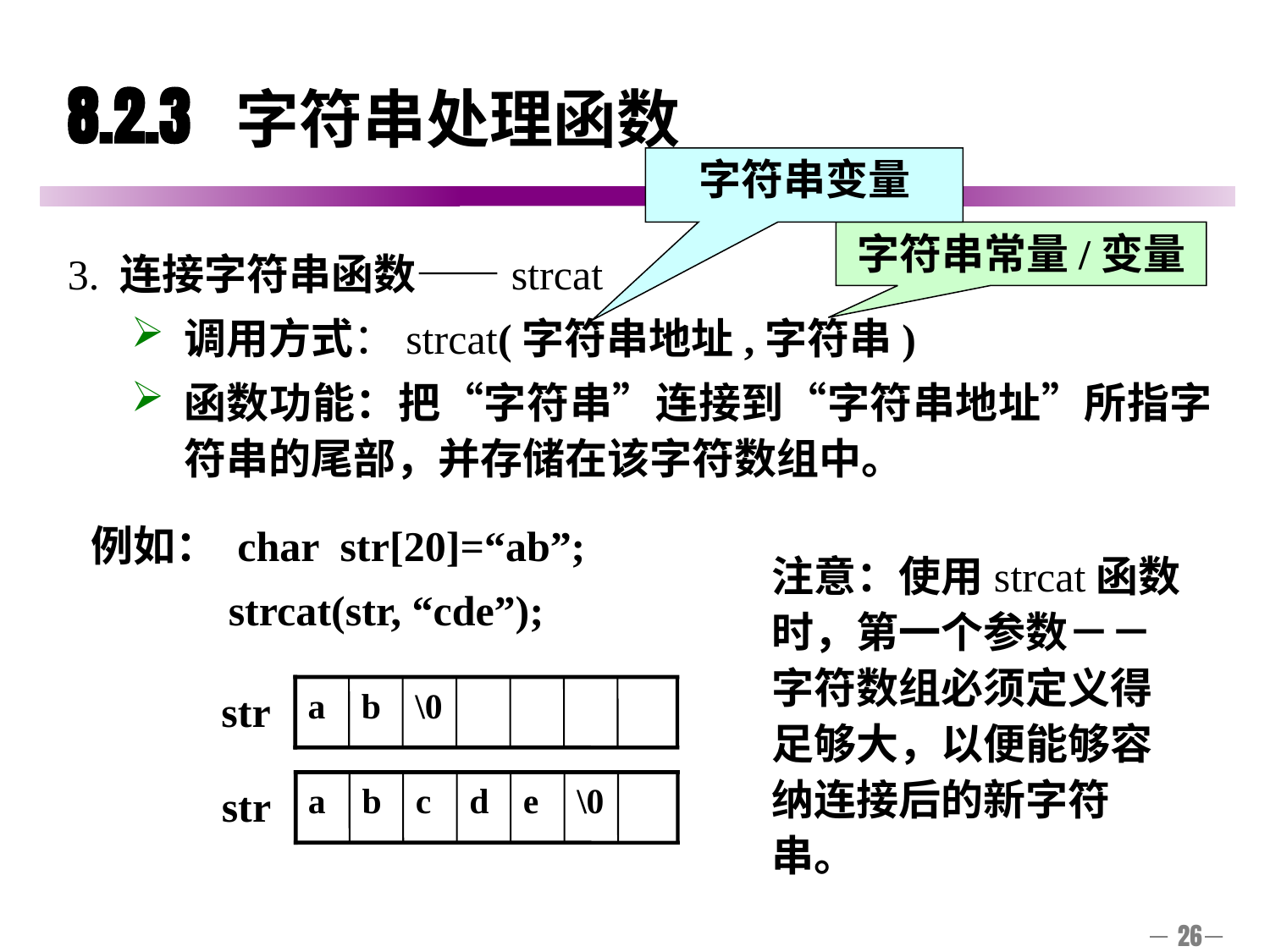

# 8.2.3  字符串处理函数
字符串变量
字符串常量/变量
3. 连接字符串函数——strcat
调用方式：strcat(字符串地址,字符串)
函数功能：把“字符串”连接到“字符串地址”所指字符串的尾部，并存储在该字符数组中。
例如： char  str[20]=“ab”;
             strcat(str, “cde”);
注意：使用strcat函数时，第一个参数－－字符数组必须定义得足够大，以便能够容纳连接后的新字符串。
a

b

\0

str
a

b

c

d

e

\0

str
－26－